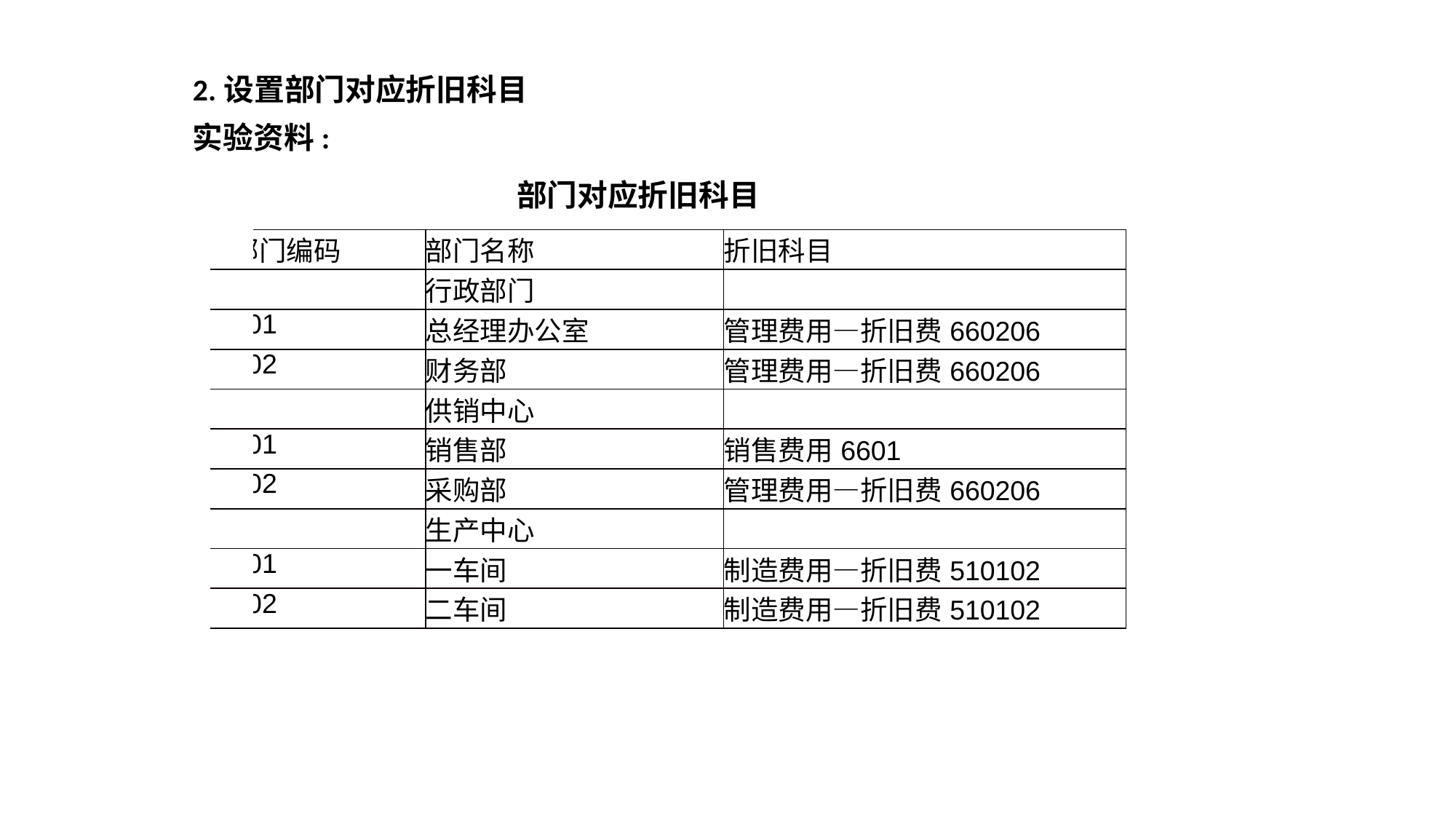

2.设置部门对应折旧科目
实验资料:
部门对应折旧科目
| 部门编码 | 部门名称 | 折旧科目 |
| --- | --- | --- |
| 1 | 行政部门 |  |
| 101 | 总经理办公室 | 管理费用—折旧费660206 |
| 102 | 财务部 | 管理费用—折旧费660206 |
| 2 | 供销中心 |  |
| 201 | 销售部 | 销售费用6601 |
| 202 | 采购部 | 管理费用—折旧费660206 |
| 3 | 生产中心 |  |
| 301 | 一车间 | 制造费用—折旧费510102 |
| 302 | 二车间 | 制造费用—折旧费510102 |